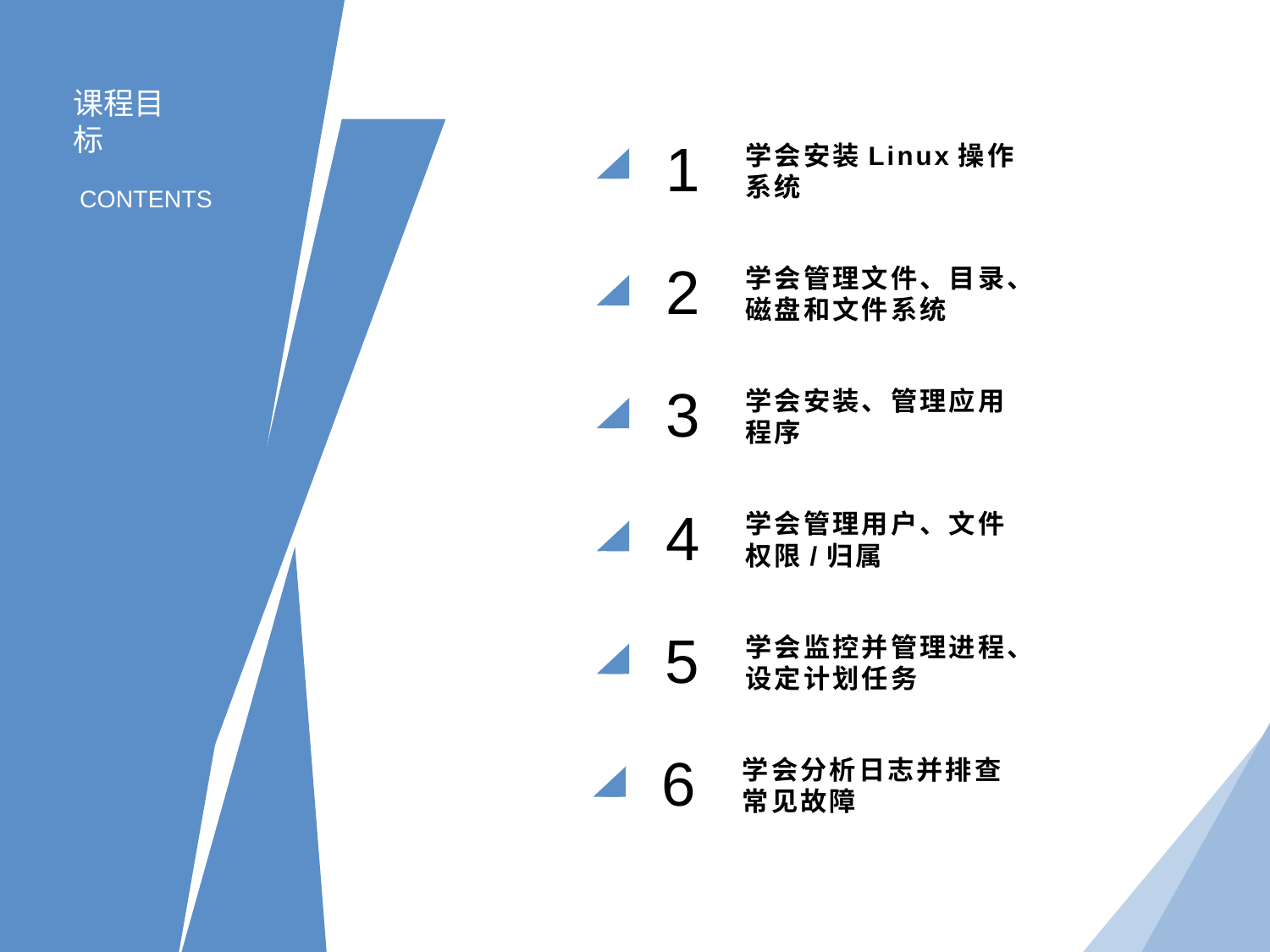

课程目标

1
学会安装Linux操作系统

CONTENTS
2
学会管理文件、目录、磁盘和文件系统

3
学会安装、管理应用程序

4
学会管理用户、文件权限/归属

5
学会监控并管理进程、设定计划任务

6
学会分析日志并排查常见故障